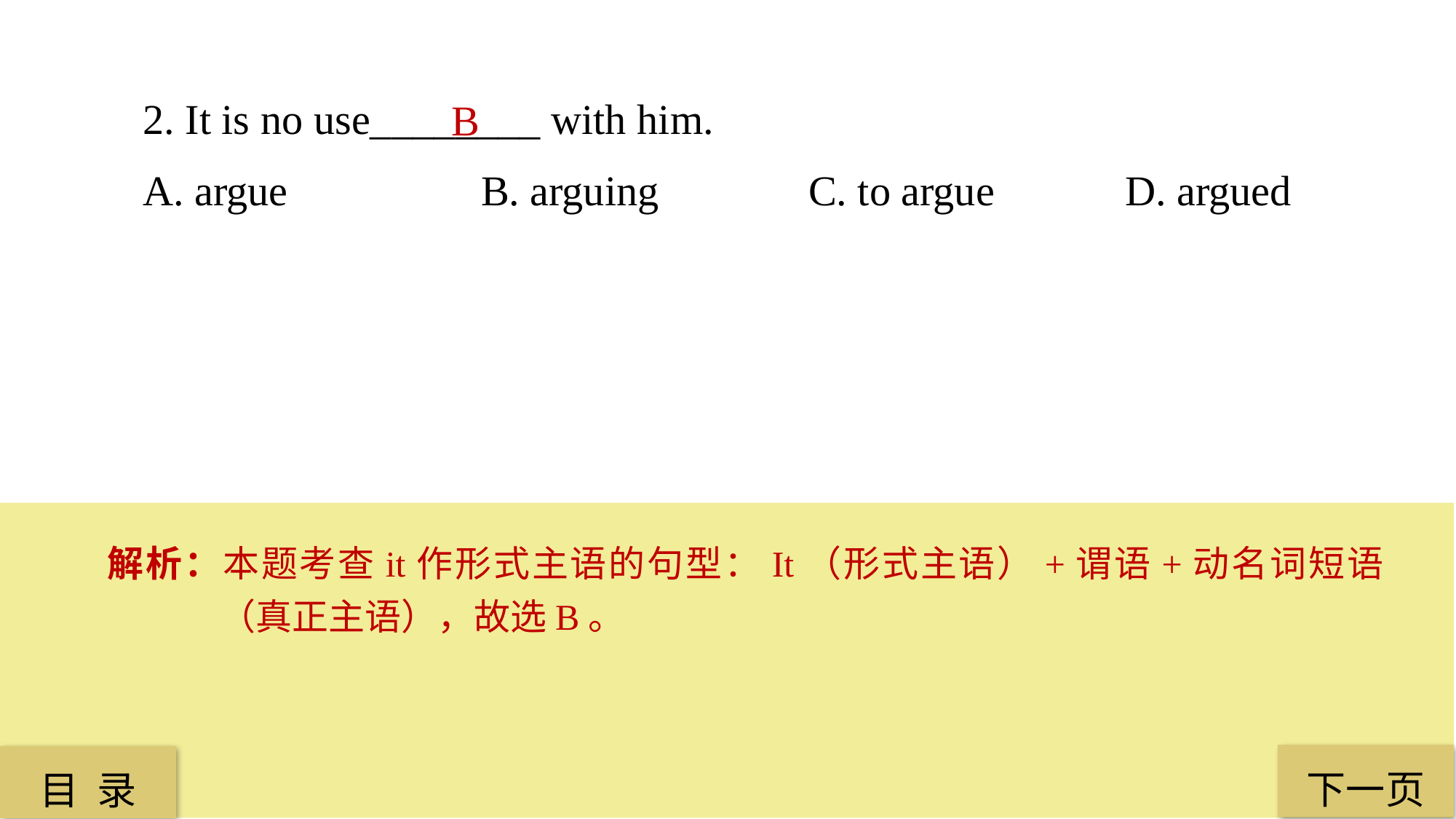

2. It is no use________ with him.
A. argue		 B. arguing		 C. to argue 		D. argued
B
解析：本题考查it作形式主语的句型：It（形式主语）+谓语+动名词短语（真正主语），故选B。